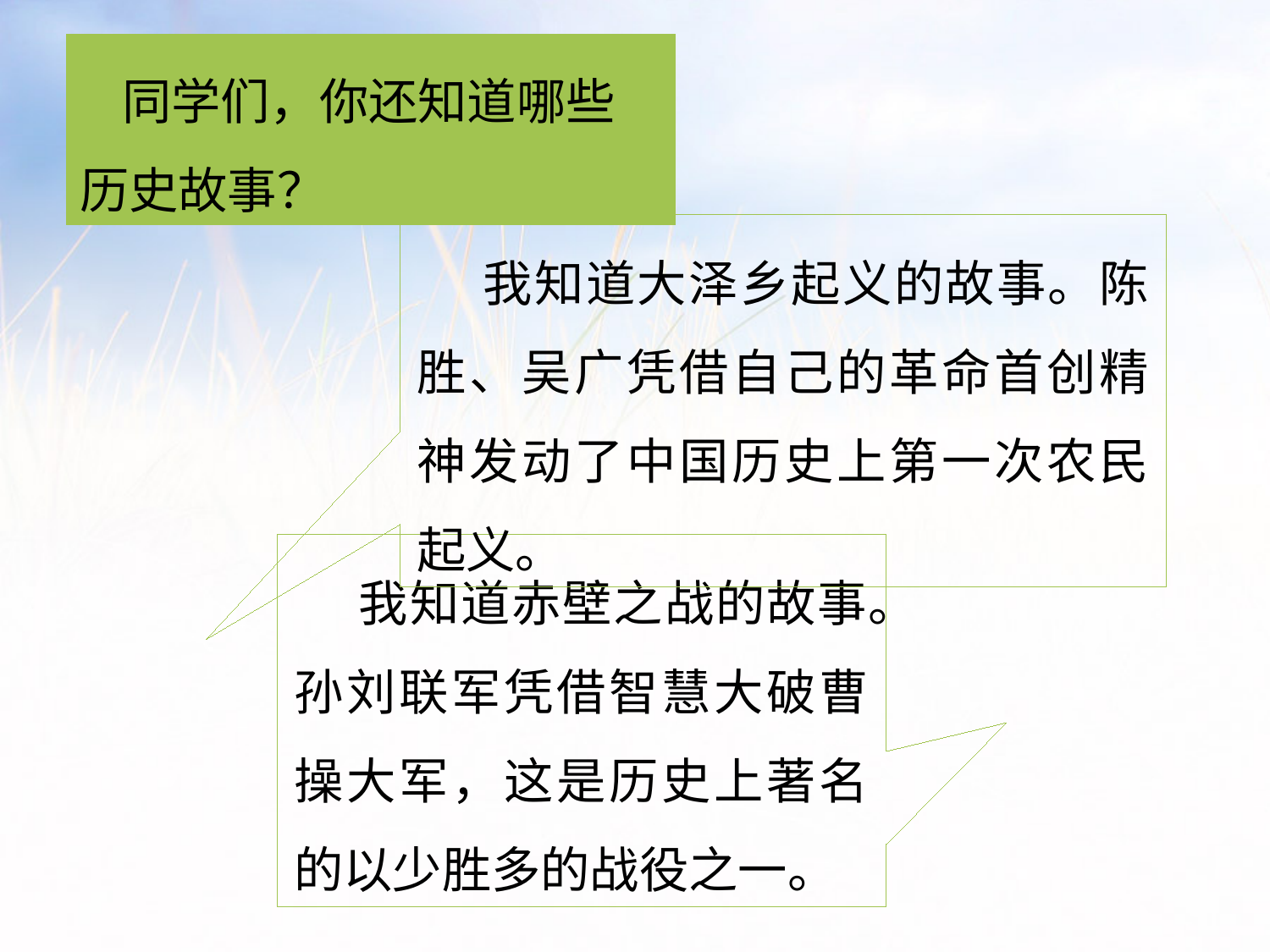

同学们，你还知道哪些历史故事？
    我知道大泽乡起义的故事。陈胜、吴广凭借自己的革命首创精神发动了中国历史上第一次农民起义。
    我知道赤壁之战的故事。孙刘联军凭借智慧大破曹操大军，这是历史上著名的以少胜多的战役之一。